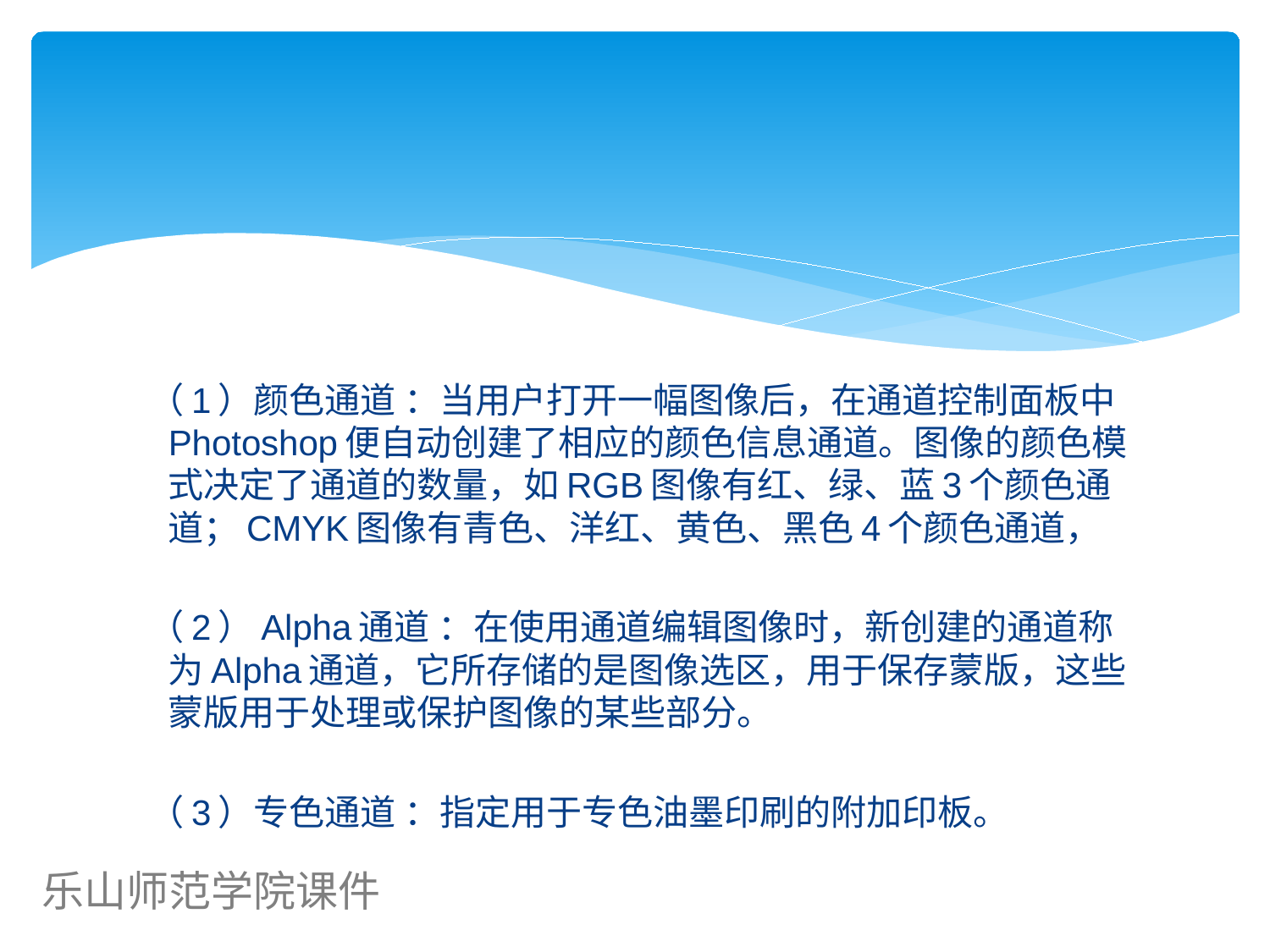

#
 （1）颜色通道 ：当用户打开一幅图像后，在通道控制面板中Photoshop便自动创建了相应的颜色信息通道。图像的颜色模式决定了通道的数量，如RGB图像有红、绿、蓝3个颜色通道；CMYK图像有青色、洋红、黄色、黑色4个颜色通道，

 （2）Alpha通道 ：在使用通道编辑图像时，新创建的通道称为Alpha通道，它所存储的是图像选区，用于保存蒙版，这些蒙版用于处理或保护图像的某些部分。

 （3）专色通道 ：指定用于专色油墨印刷的附加印板。